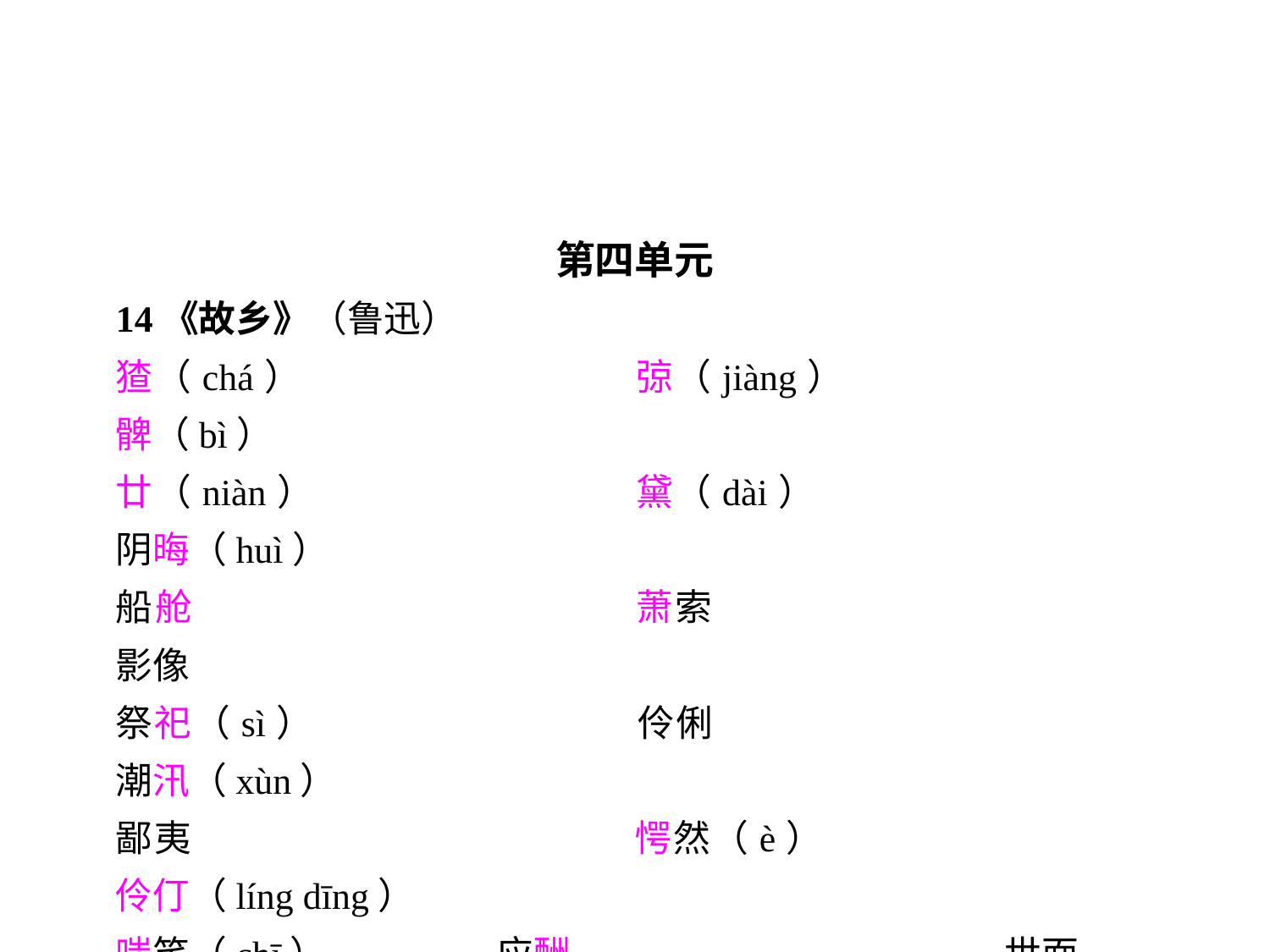

第四单元
14《故乡》（鲁迅）
猹（chá）			弶（jiàng）			髀（bì）
廿（niàn）			黛（dài）			阴晦（huì）
船舱				萧索				影像
祭祀（sì）			伶俐				潮汛（xùn）
鄙夷				愕然（è）			伶仃（líng dīng）
嗤笑（chī）		应酬				世面
瑟索（sè）			障壁				打拱（gǒng）